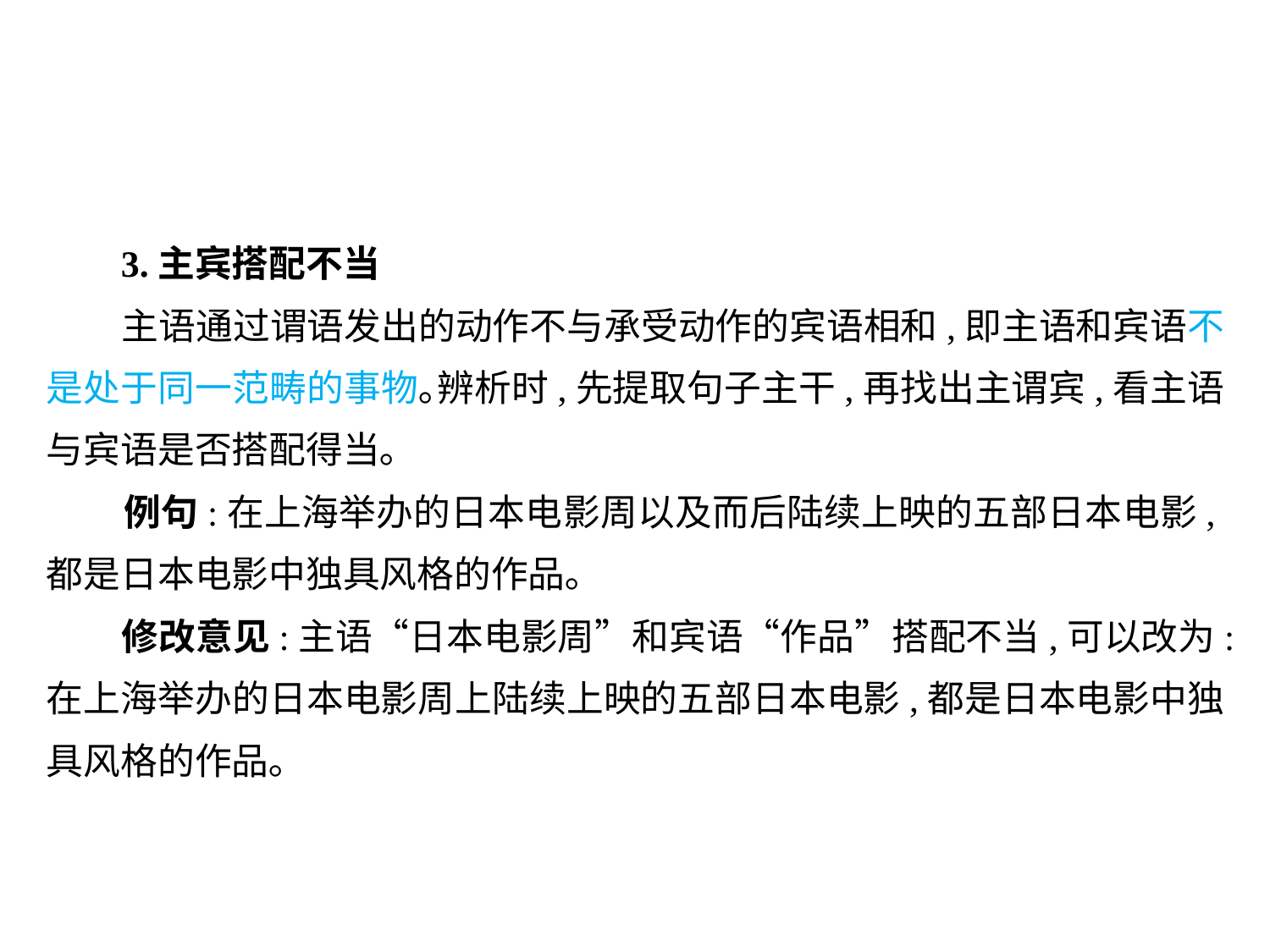

3.主宾搭配不当
        主语通过谓语发出的动作不与承受动作的宾语相和,即主语和宾语不是处于同一范畴的事物｡辨析时,先提取句子主干,再找出主谓宾,看主语与宾语是否搭配得当｡
        例句:在上海举办的日本电影周以及而后陆续上映的五部日本电影,都是日本电影中独具风格的作品｡
        修改意见:主语“日本电影周”和宾语“作品”搭配不当,可以改为:在上海举办的日本电影周上陆续上映的五部日本电影,都是日本电影中独具风格的作品｡